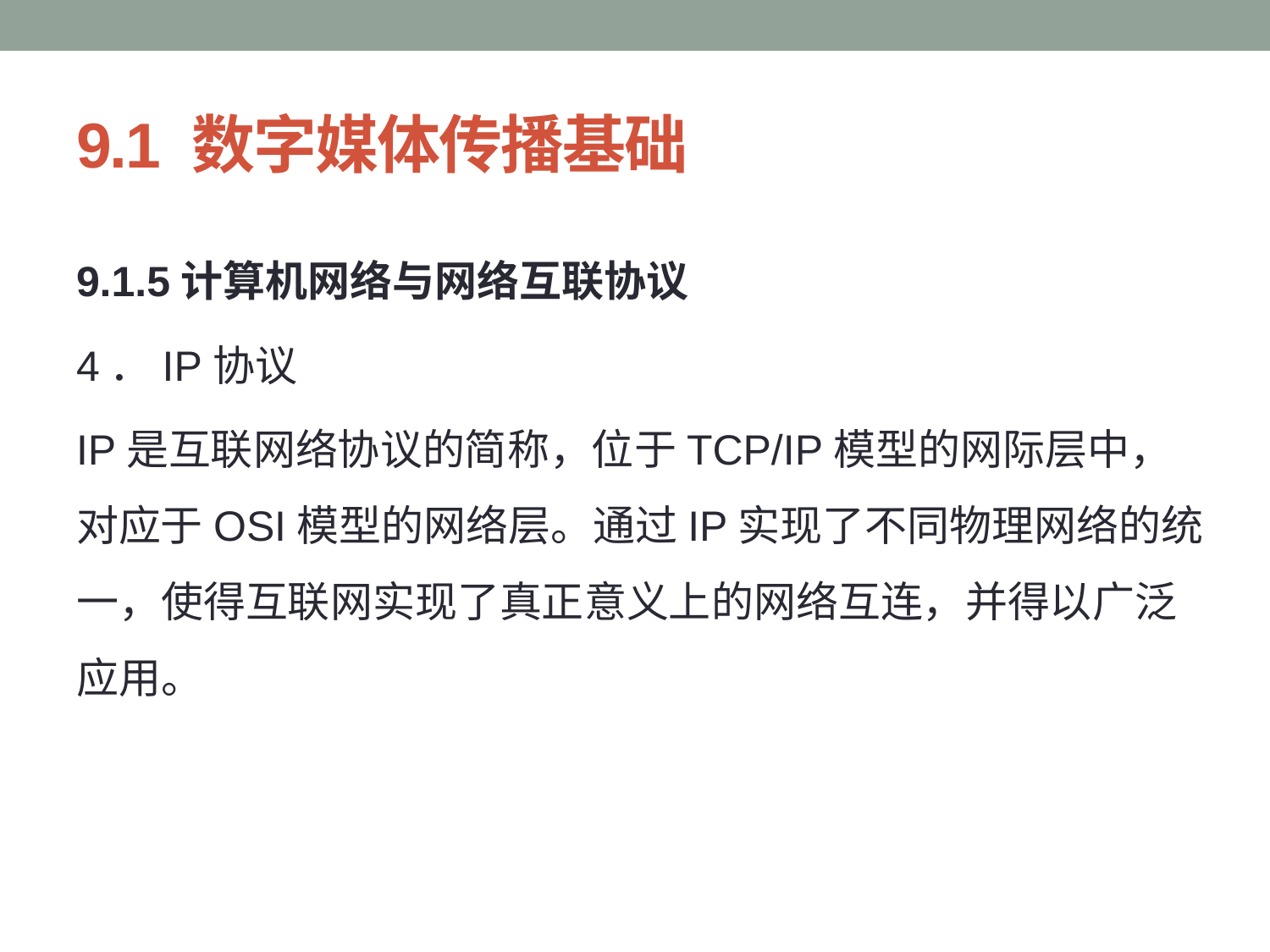

# 9.1 数字媒体传播基础
9.1.5计算机网络与网络互联协议
4．IP协议
IP是互联网络协议的简称，位于TCP/IP模型的网际层中，对应于OSI模型的网络层。通过IP实现了不同物理网络的统一，使得互联网实现了真正意义上的网络互连，并得以广泛应用。